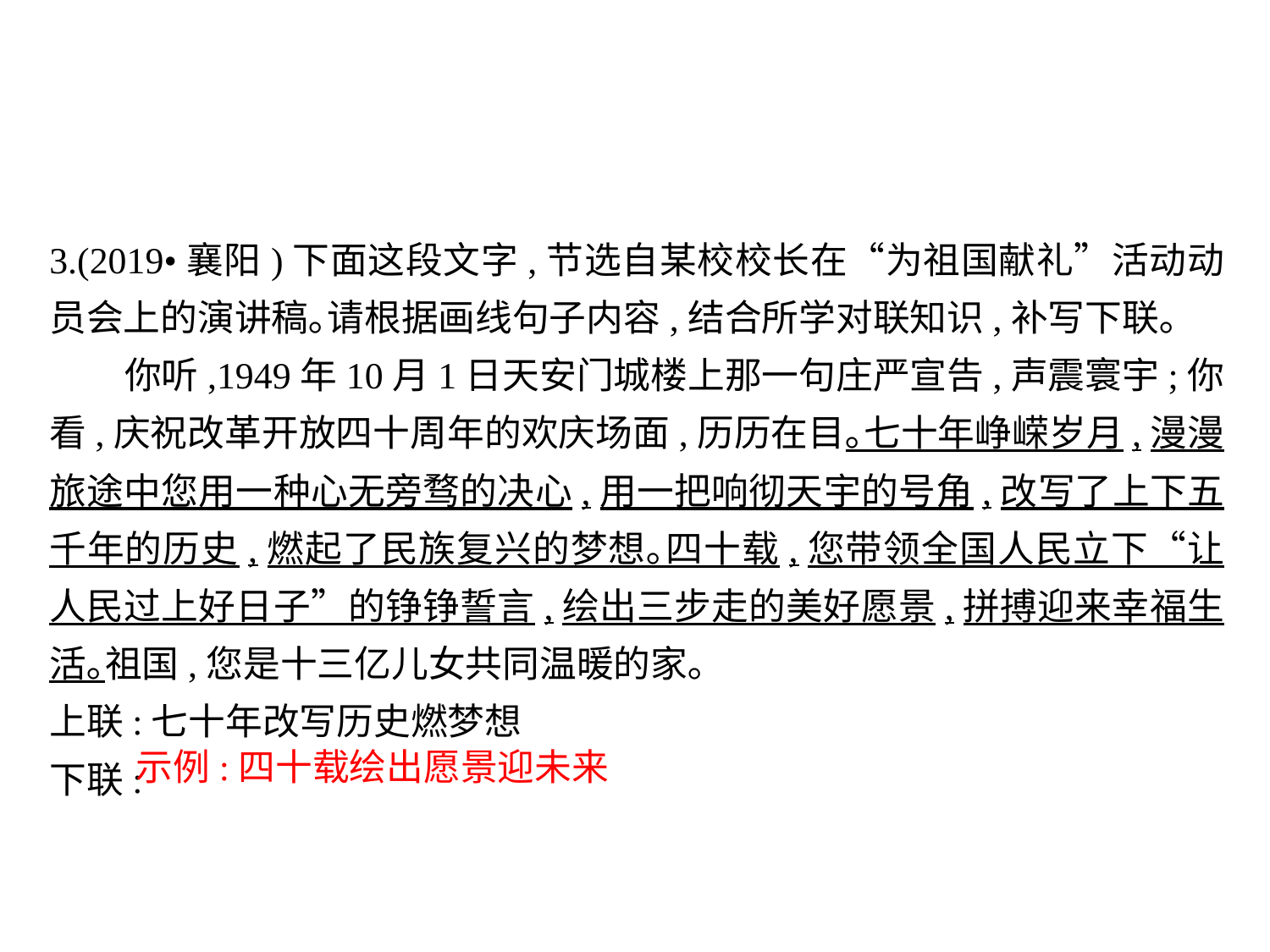

3.(2019•襄阳)下面这段文字,节选自某校校长在“为祖国献礼”活动动员会上的演讲稿｡请根据画线句子内容,结合所学对联知识,补写下联｡
        你听,1949年10月1日天安门城楼上那一句庄严宣告,声震寰宇;你看,庆祝改革开放四十周年的欢庆场面,历历在目｡七十年峥嵘岁月,漫漫旅途中您用一种心无旁骛的决心,用一把响彻天宇的号角,改写了上下五千年的历史,燃起了民族复兴的梦想｡四十载,您带领全国人民立下“让人民过上好日子”的铮铮誓言,绘出三步走的美好愿景,拼搏迎来幸福生活｡祖国,您是十三亿儿女共同温暖的家｡
上联:七十年改写历史燃梦想
下联:
示例:四十载绘出愿景迎未来